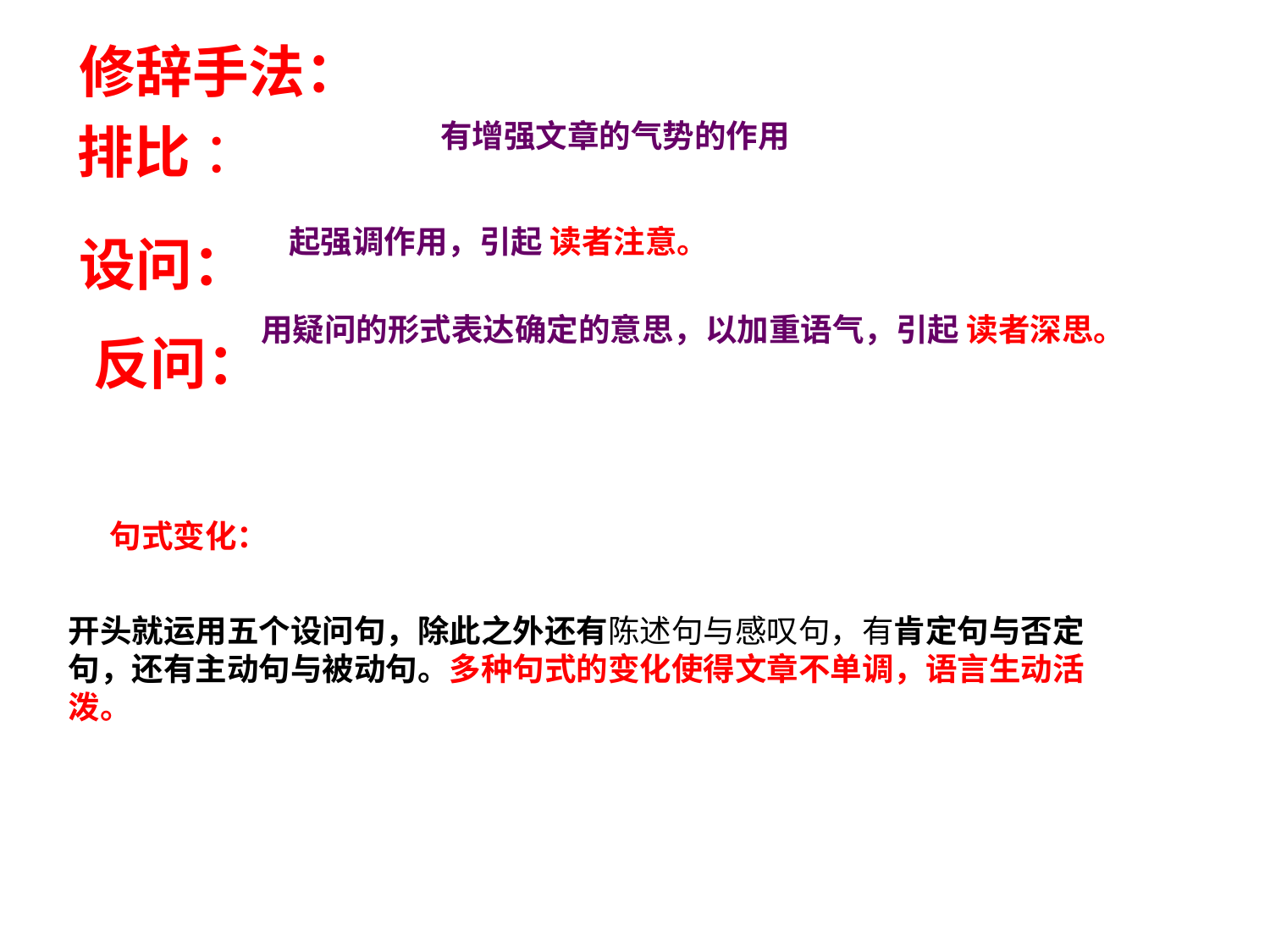

修辞手法：
排比 ：
有增强文章的气势的作用
起强调作用，引起 读者注意。
设问：
用疑问的形式表达确定的意思，以加重语气，引起 读者深思。

反问：
句式变化：
开头就运用五个设问句，除此之外还有陈述句与感叹句，有肯定句与否定句，还有主动句与被动句。多种句式的变化使得文章不单调，语言生动活泼。